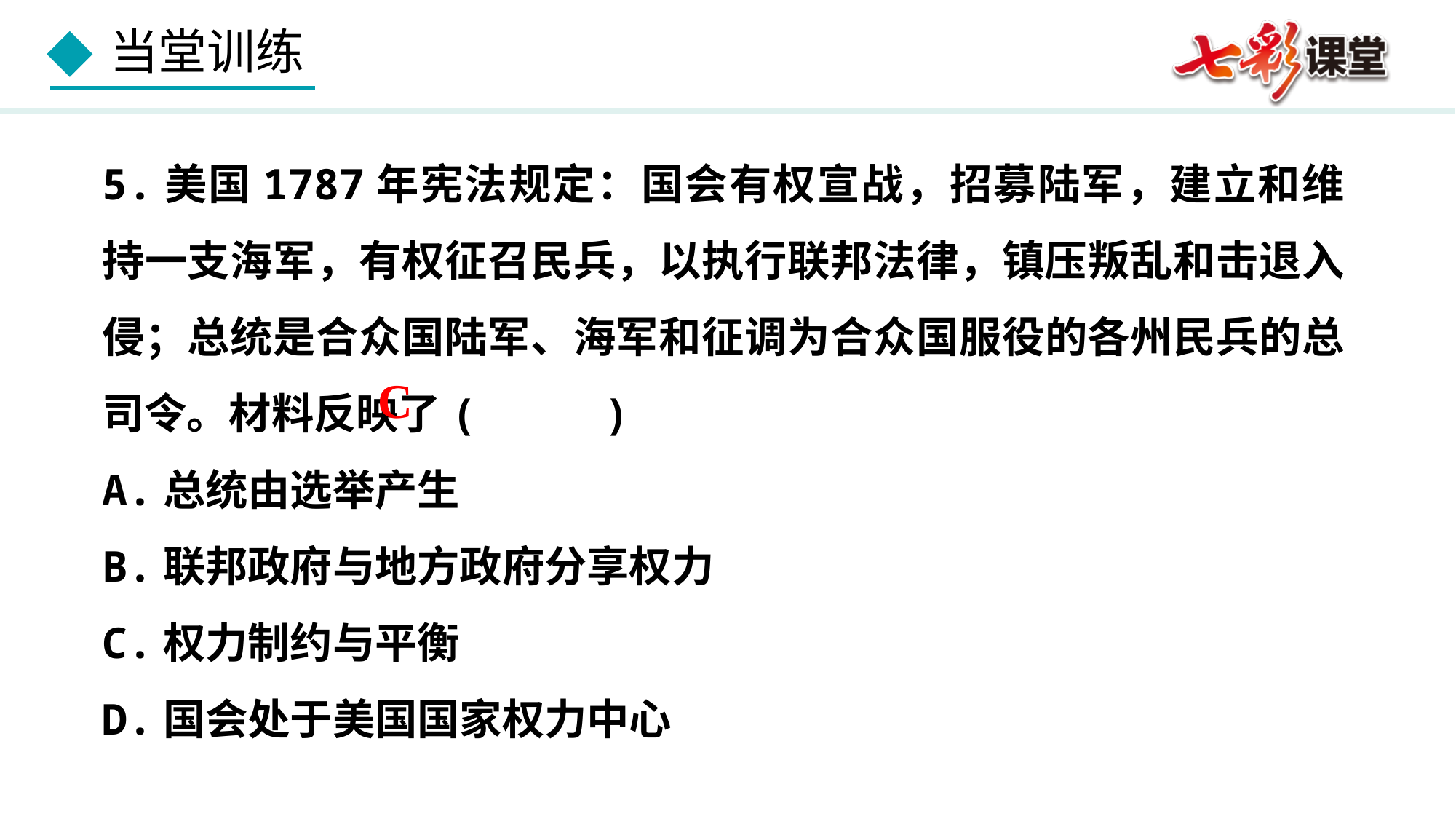

5.美国1787年宪法规定：国会有权宣战，招募陆军，建立和维持一支海军，有权征召民兵，以执行联邦法律，镇压叛乱和击退入侵；总统是合众国陆军、海军和征调为合众国服役的各州民兵的总司令。材料反映了(     )
A.总统由选举产生
B.联邦政府与地方政府分享权力
C.权力制约与平衡
D.国会处于美国国家权力中心
C